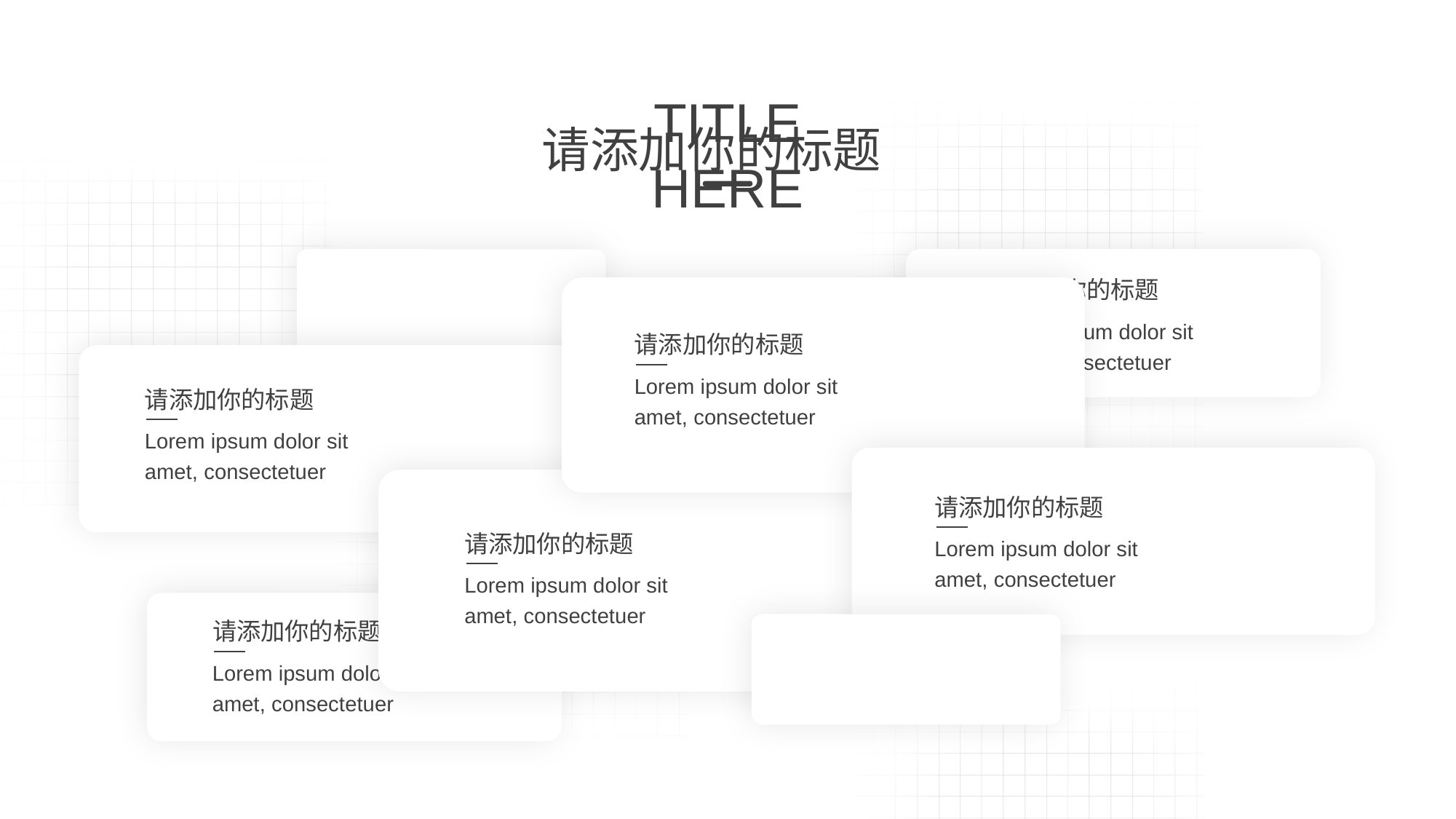

请添加你的标题

Lorem ipsum dolor sit amet, consectetuer
请添加你的标题

Lorem ipsum dolor sit amet, consectetuer
请添加你的标题
Lorem ipsum dolor sit amet, consectetuer

请添加你的标题
请添加你的标题
Lorem ipsum dolor sit amet, consectetuer
Lorem ipsum dolor sit amet, consectetuer

请添加你的标题

Lorem ipsum dolor sit amet, consectetuer